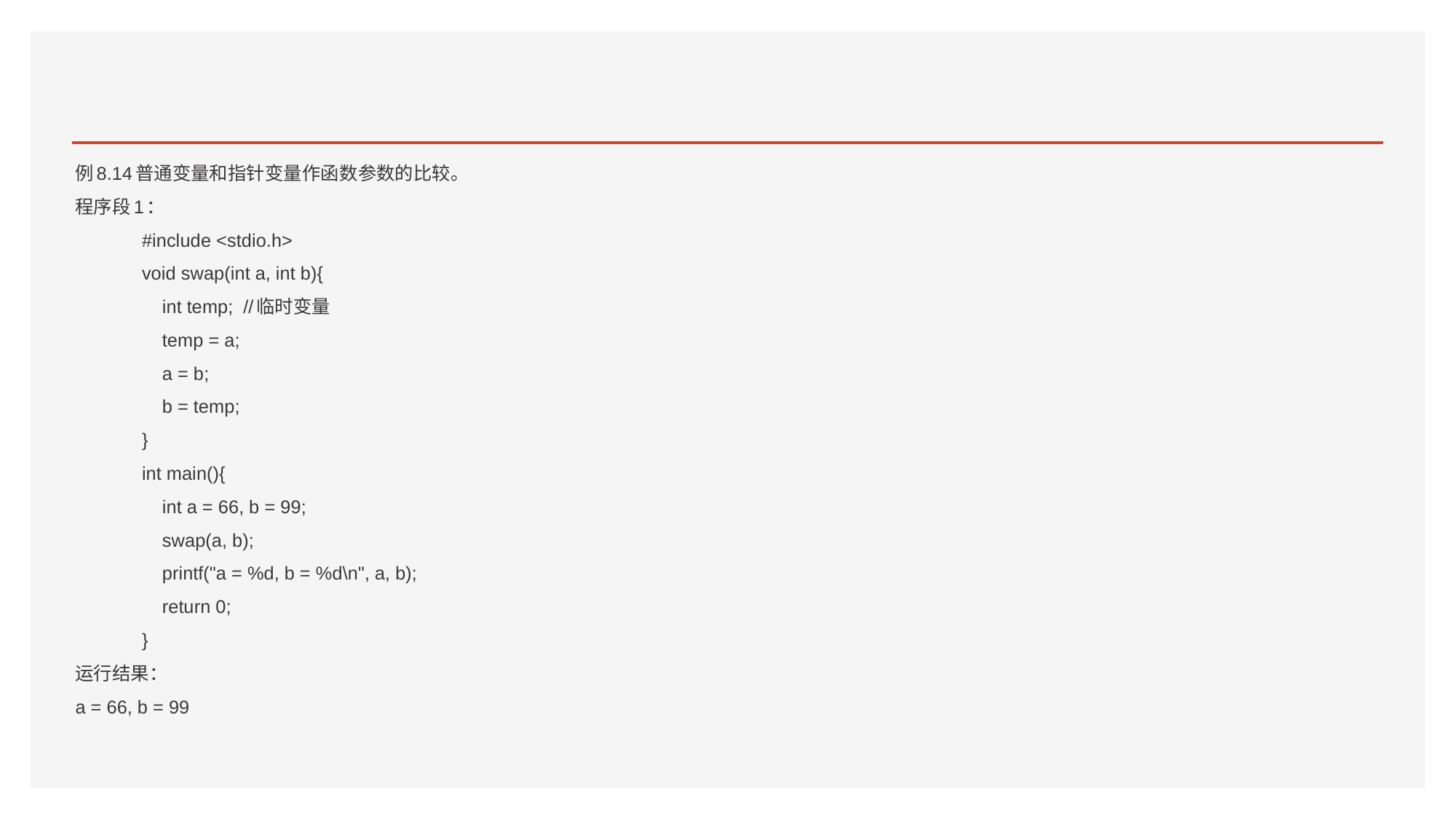

#
例8.14普通变量和指针变量作函数参数的比较。
程序段1：
	#include <stdio.h>
	void swap(int a, int b){
	    int temp;  //临时变量
	    temp = a;
	    a = b;
	    b = temp;
	}
	int main(){
	    int a = 66, b = 99;
	    swap(a, b);
	    printf("a = %d, b = %d\n", a, b);
	    return 0;
	}
运行结果：
a = 66, b = 99